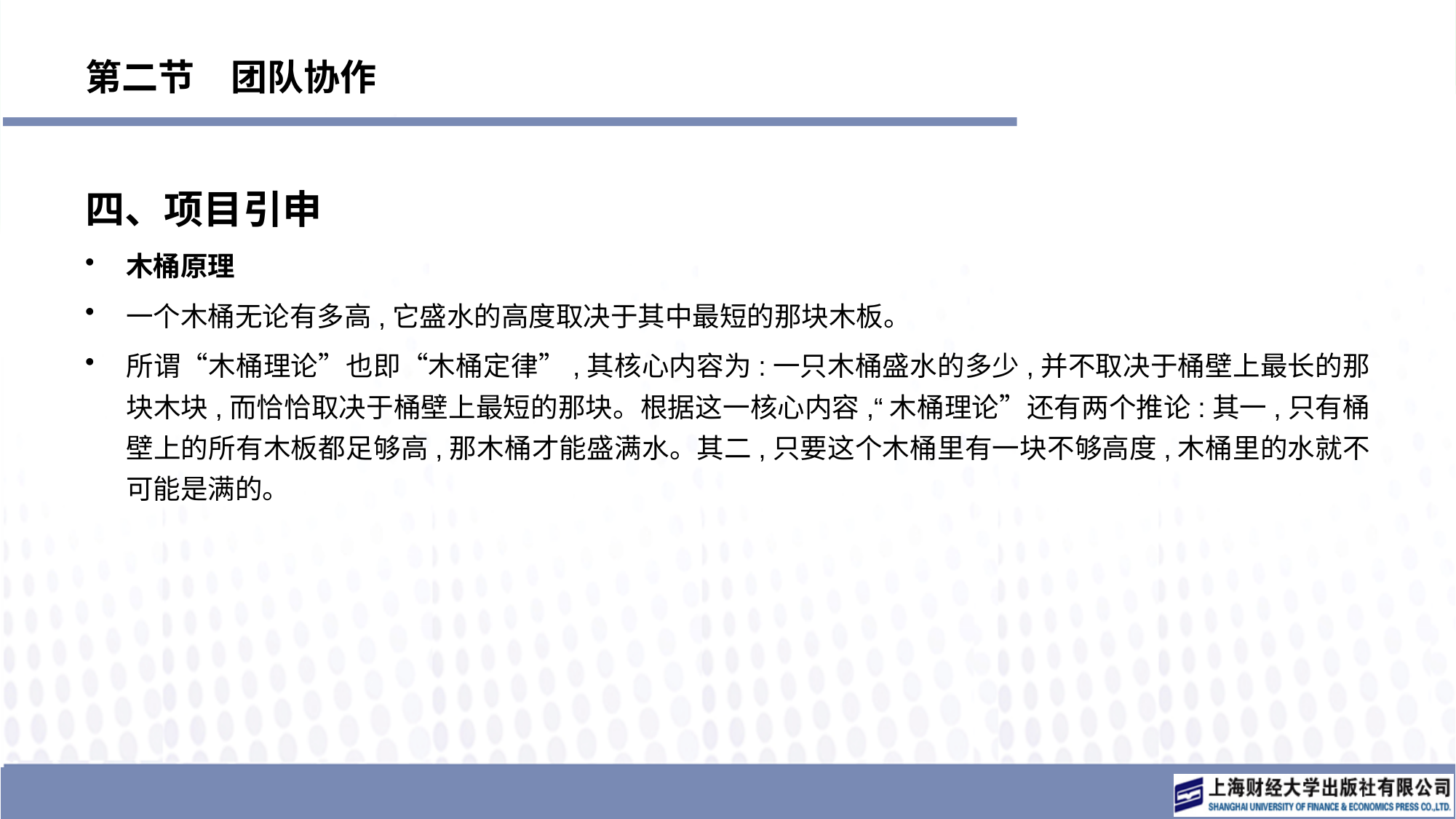

# 第二节　团队协作
四、项目引申
木桶原理
一个木桶无论有多高,它盛水的高度取决于其中最短的那块木板。
所谓“木桶理论”也即“木桶定律”,其核心内容为:一只木桶盛水的多少,并不取决于桶壁上最长的那块木块,而恰恰取决于桶壁上最短的那块。根据这一核心内容,“木桶理论”还有两个推论:其一,只有桶壁上的所有木板都足够高,那木桶才能盛满水。其二,只要这个木桶里有一块不够高度,木桶里的水就不可能是满的。